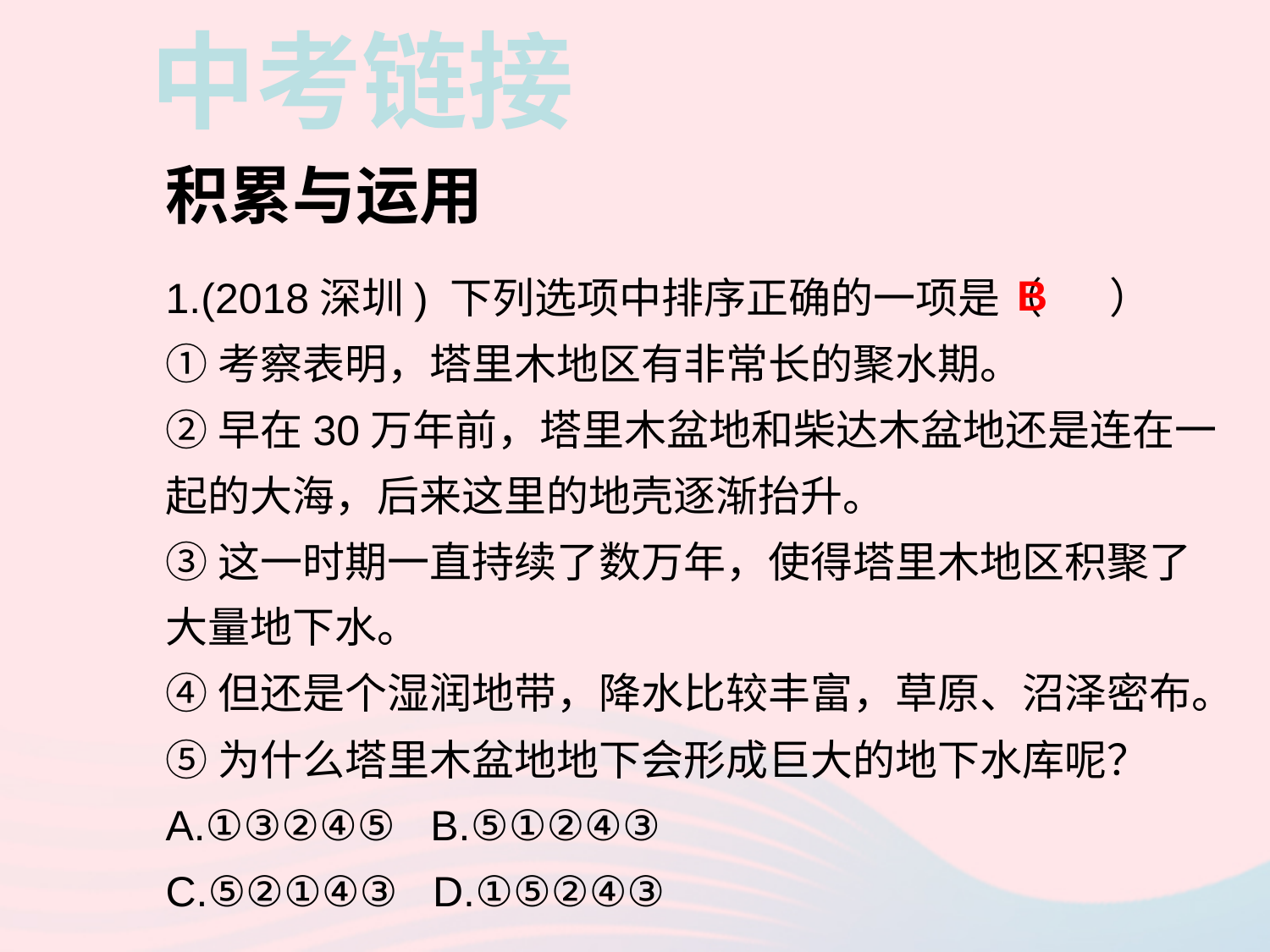

中考链接
积累与运用
1.(2018深圳) 下列选项中排序正确的一项是（       ）
①考察表明，塔里木地区有非常长的聚水期。
②早在30万年前，塔里木盆地和柴达木盆地还是连在一起的大海，后来这里的地壳逐渐抬升。
③这一时期一直持续了数万年，使得塔里木地区积聚了大量地下水。
④但还是个湿润地带，降水比较丰富，草原、沼泽密布。
⑤为什么塔里木盆地地下会形成巨大的地下水库呢？
A.①③②④⑤   B.⑤①②④③
C.⑤②①④③   D.①⑤②④③
B